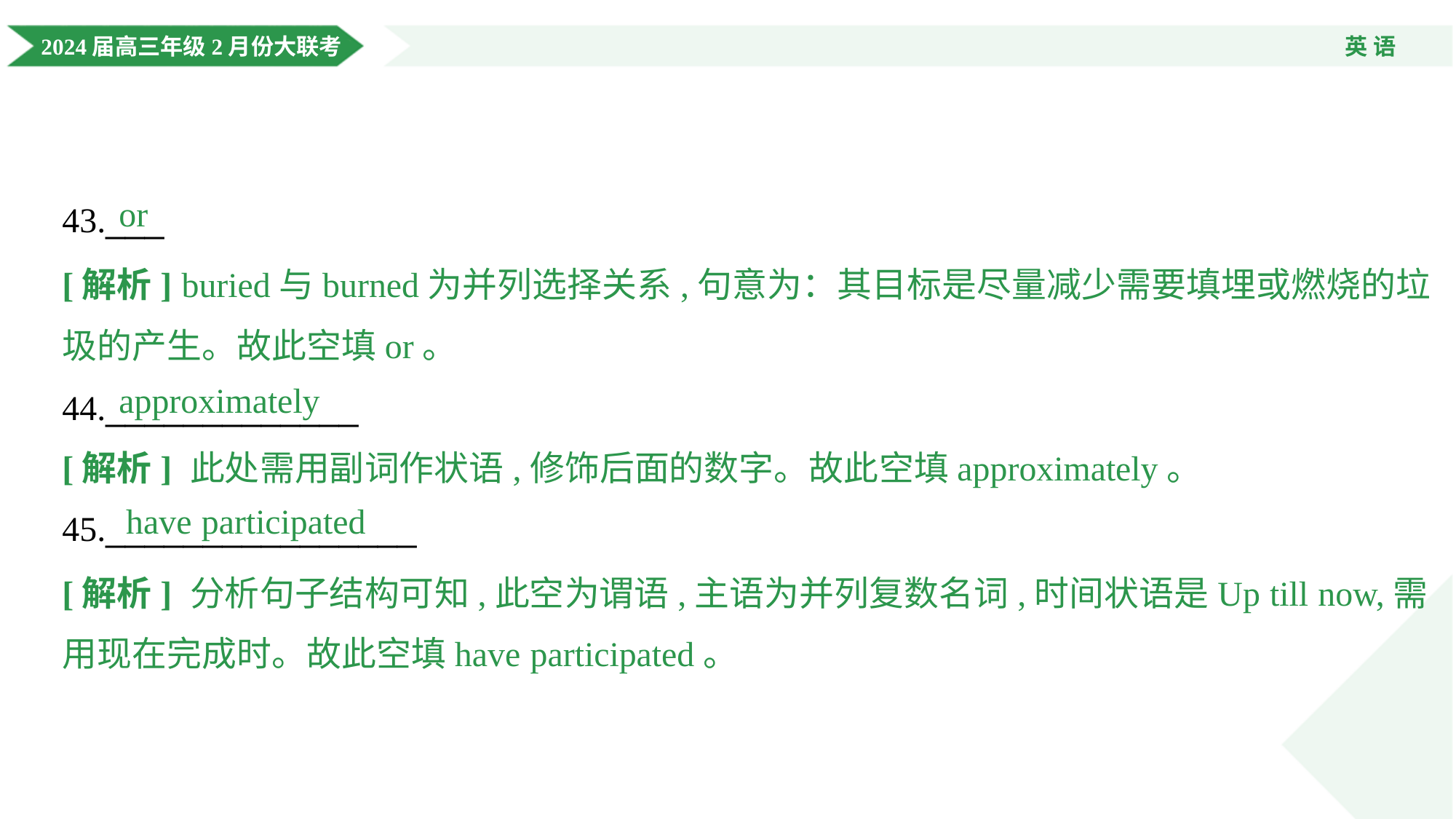

or
43.___
[解析] buried与burned为并列选择关系,句意为：其目标是尽量减少需要填埋或燃烧的垃
圾的产生。故此空填or。
approximately
44._____________
[解析] 此处需用副词作状语,修饰后面的数字。故此空填approximately。
have participated
45.________________
[解析] 分析句子结构可知,此空为谓语,主语为并列复数名词,时间状语是Up till now,需
用现在完成时。故此空填have participated。